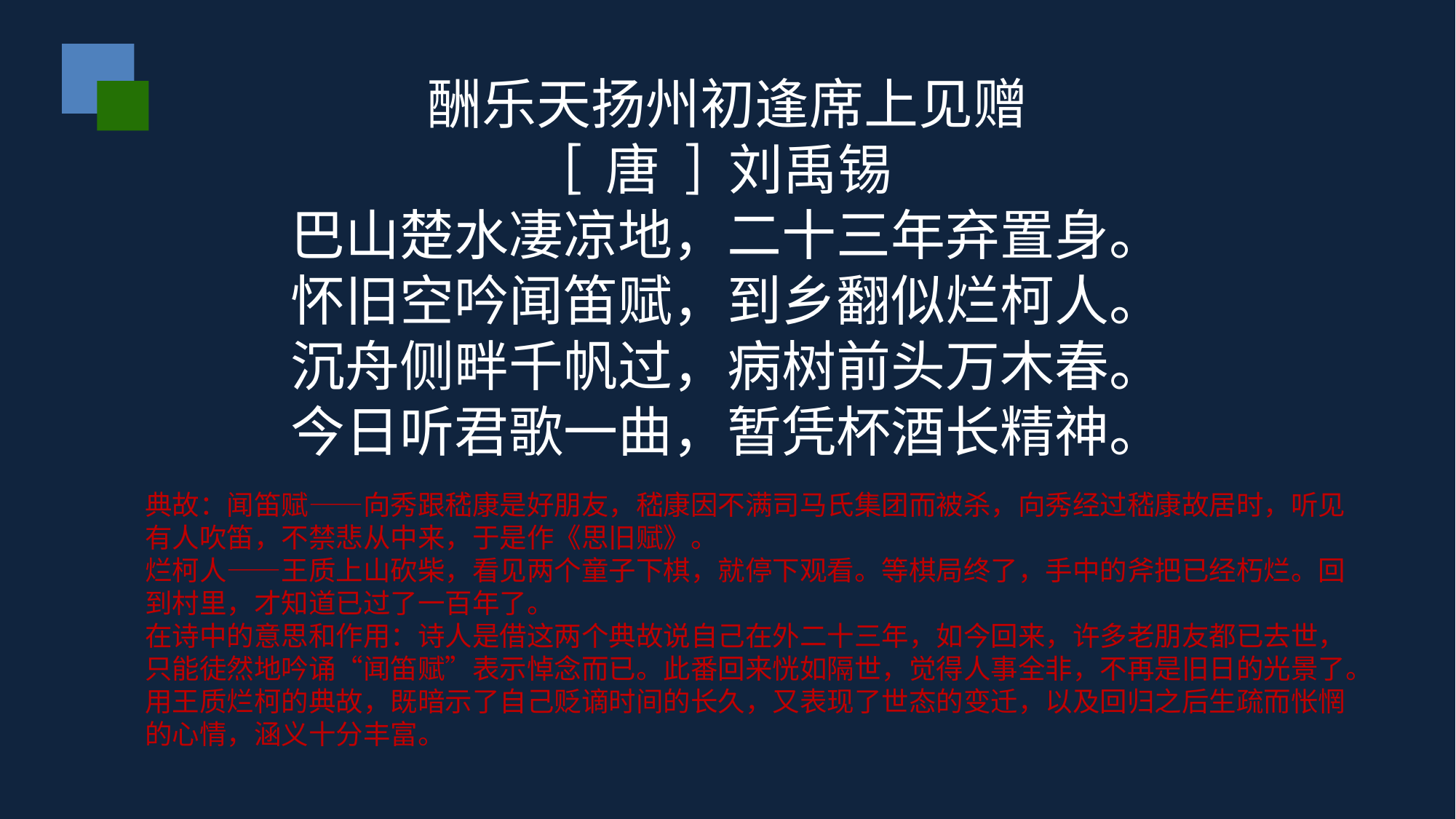

酬乐天扬州初逢席上见赠
[ 唐 ] 刘禹锡
巴山楚水凄凉地，二十三年弃置身。
怀旧空吟闻笛赋，到乡翻似烂柯人。
沉舟侧畔千帆过，病树前头万木春。
今日听君歌一曲，暂凭杯酒长精神。
典故：闻笛赋——向秀跟嵇康是好朋友，嵇康因不满司马氏集团而被杀，向秀经过嵇康故居时，听见有人吹笛，不禁悲从中来，于是作《思旧赋》。
烂柯人——王质上山砍柴，看见两个童子下棋，就停下观看。等棋局终了，手中的斧把已经朽烂。回到村里，才知道已过了一百年了。
在诗中的意思和作用：诗人是借这两个典故说自己在外二十三年，如今回来，许多老朋友都已去世，只能徒然地吟诵“闻笛赋”表示悼念而已。此番回来恍如隔世，觉得人事全非，不再是旧日的光景了。用王质烂柯的典故，既暗示了自己贬谪时间的长久，又表现了世态的变迁，以及回归之后生疏而怅惘的心情，涵义十分丰富。